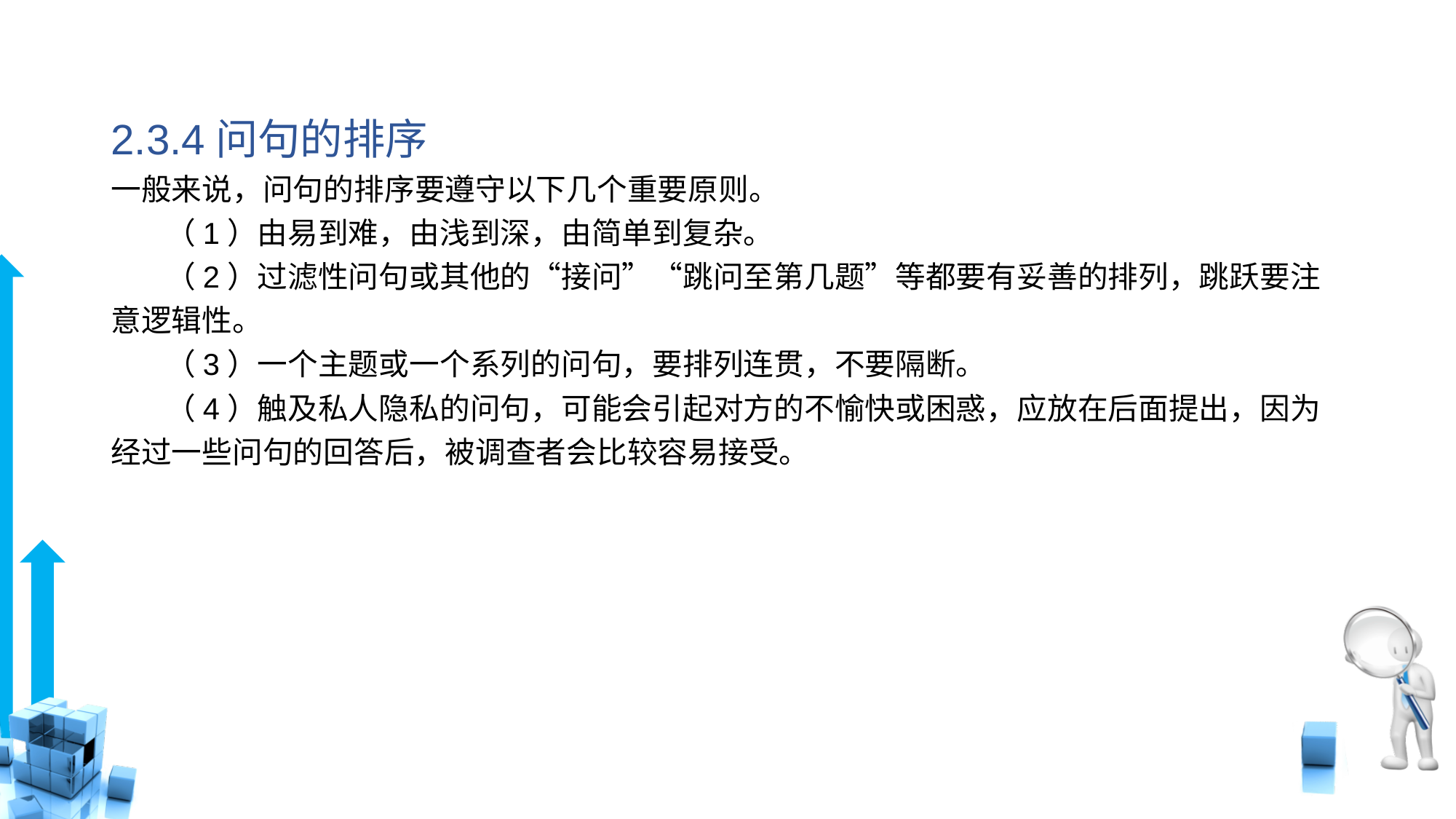

# 2.3.4问句的排序
一般来说，问句的排序要遵守以下几个重要原则。
       （1）由易到难，由浅到深，由简单到复杂。
       （2）过滤性问句或其他的“接问”“跳问至第几题”等都要有妥善的排列，跳跃要注意逻辑性。
       （3）一个主题或一个系列的问句，要排列连贯，不要隔断。
       （4）触及私人隐私的问句，可能会引起对方的不愉快或困惑，应放在后面提出，因为经过一些问句的回答后，被调查者会比较容易接受。